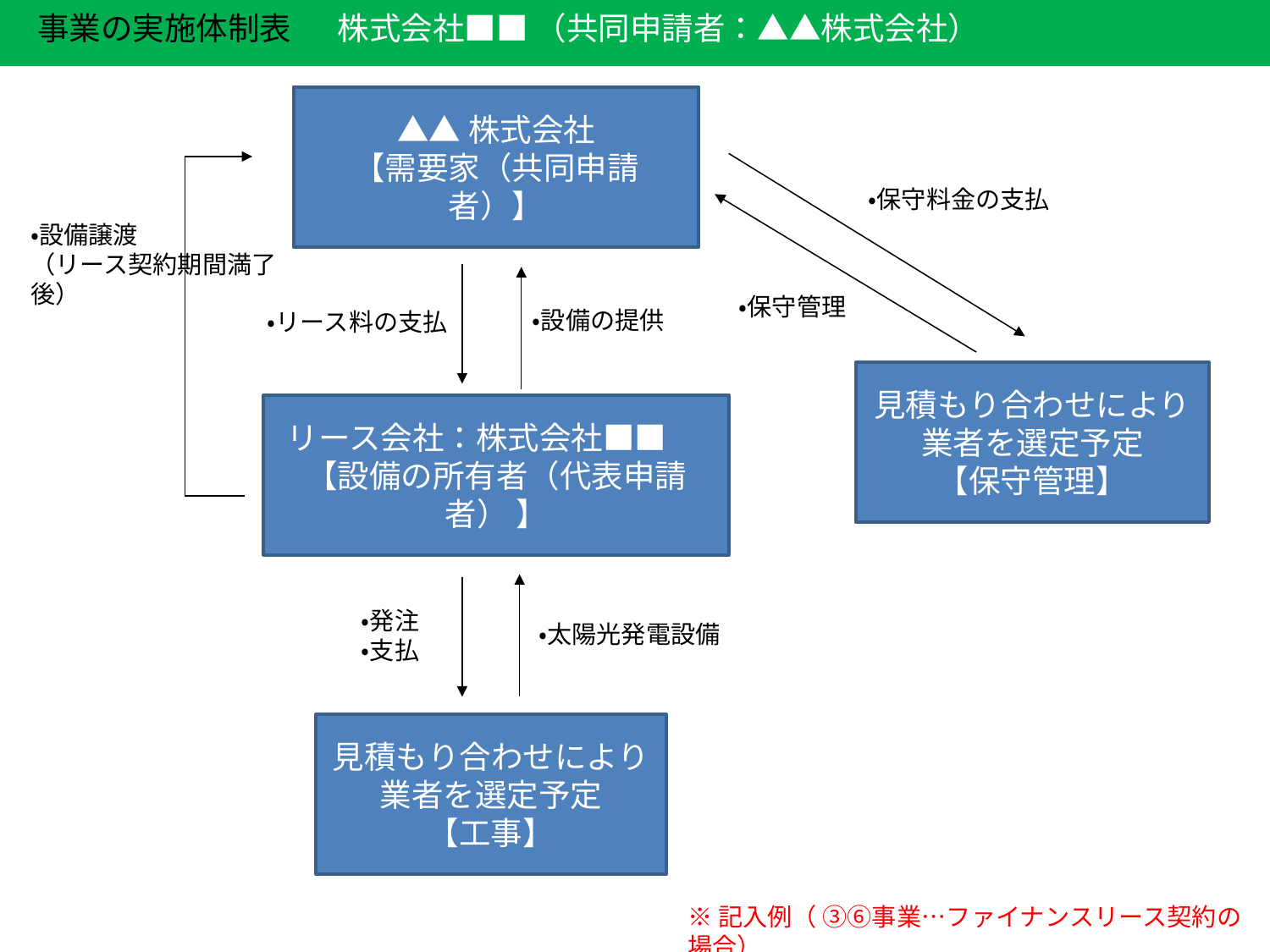

事業の実施体制表
株式会社■■ （共同申請者：▲▲株式会社）
▲▲株式会社
【需要家（共同申請者）】
・保守料金の支払
・設備譲渡
（リース契約期間満了後）
・保守管理
・設備の提供
・リース料の支払
見積もり合わせにより
業者を選定予定
【保守管理】
リース会社：株式会社■■ 　
【設備の所有者（代表申請者） 】
・発注
・支払
・太陽光発電設備
見積もり合わせにより
業者を選定予定
【工事】
※記入例（ ③⑥事業…ファイナンスリース契約の場合）